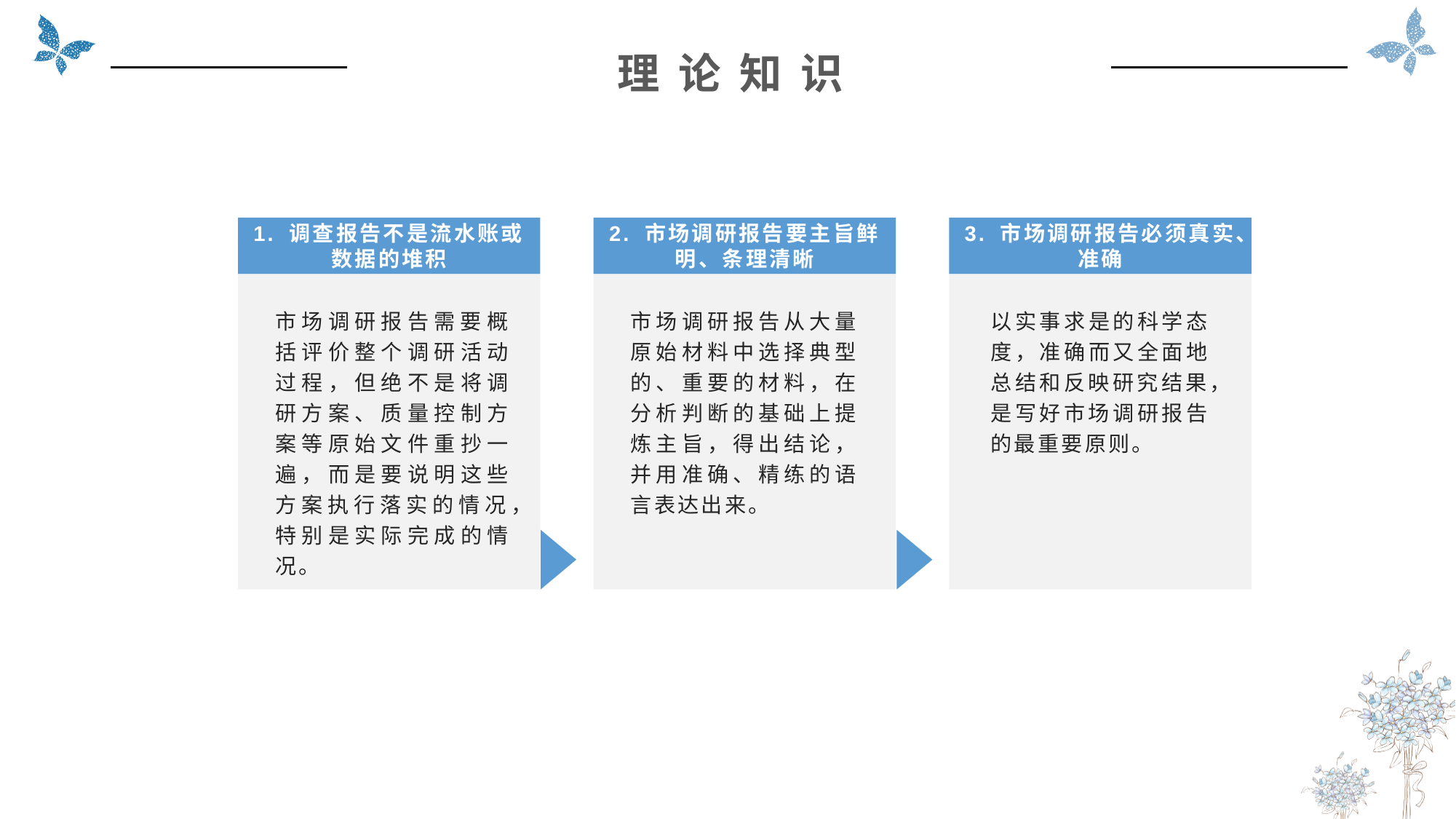

理 论 知 识
1. 调查报告不是流水账或数据的堆积
2. 市场调研报告要主旨鲜明、条理清晰
3. 市场调研报告必须真实、准确

市场调研报告从大量原始材料中选择典型的、重要的材料，在分析判断的基础上提炼主旨，得出结论，并用准确、精练的语言表达出来。
以实事求是的科学态度，准确而又全面地总结和反映研究结果，是写好市场调研报告的最重要原则。
市场调研报告需要概括评价整个调研活动过程，但绝不是将调研方案、质量控制方案等原始文件重抄一遍，而是要说明这些方案执行落实的情况，特别是实际完成的情况。